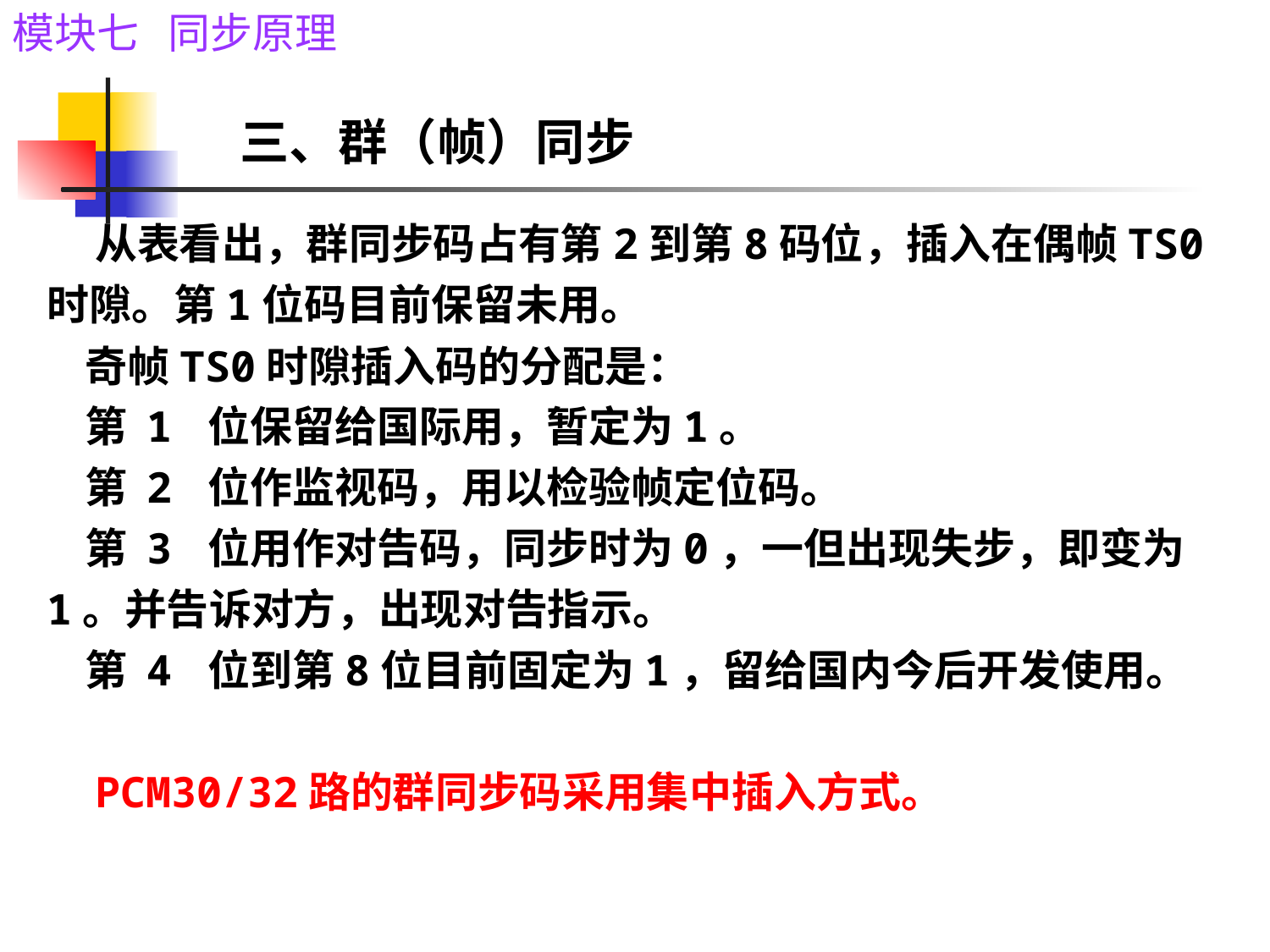

三、群（帧）同步
# 从表看出，群同步码占有第2到第8码位，插入在偶帧TS0时隙。第1位码目前保留未用。 奇帧TS0时隙插入码的分配是： 第 1 位保留给国际用，暂定为1。 第 2 位作监视码，用以检验帧定位码。 第 3 位用作对告码，同步时为0，一但出现失步，即变为1。并告诉对方，出现对告指示。 第 4 位到第8位目前固定为1，留给国内今后开发使用。 PCM30/32路的群同步码采用集中插入方式。
31